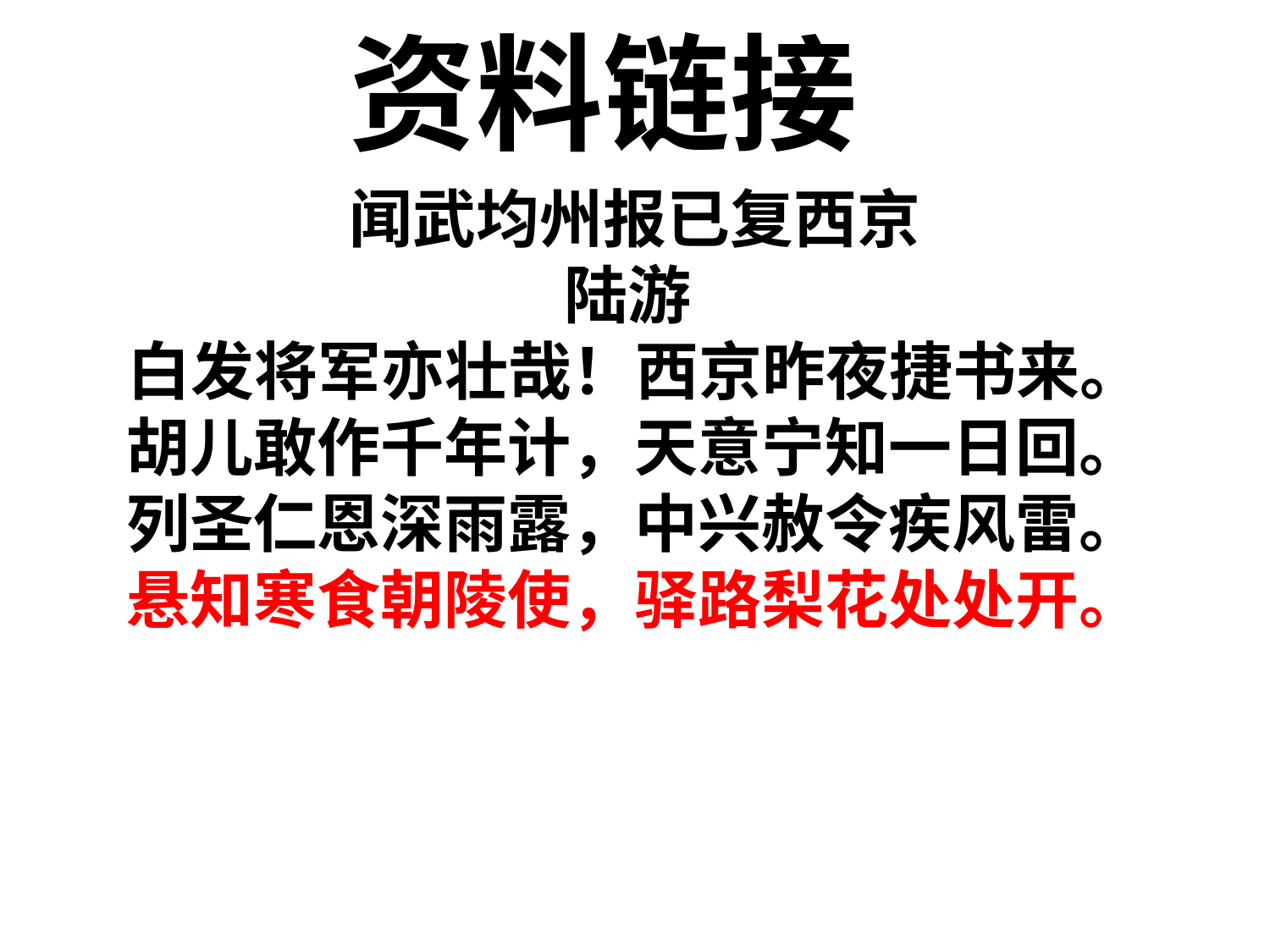

资料链接
闻武均州报已复西京
陆游
白发将军亦壮哉！西京昨夜捷书来。
 胡儿敢作千年计，天意宁知一日回。
 列圣仁恩深雨露，中兴赦令疾风雷。
 悬知寒食朝陵使，驿路梨花处处开。